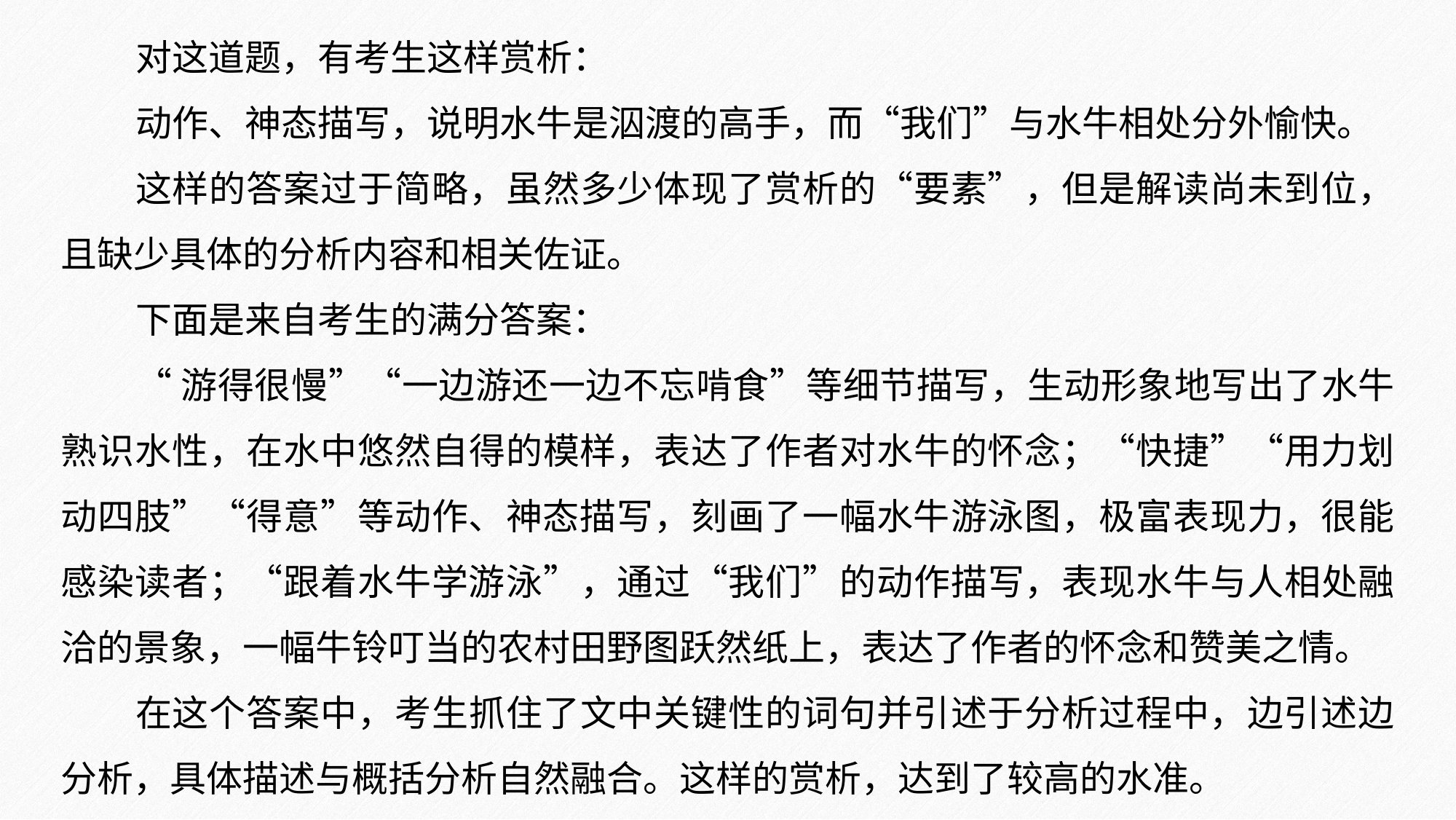

对这道题，有考生这样赏析：
动作、神态描写，说明水牛是泅渡的高手，而“我们”与水牛相处分外愉快。
这样的答案过于简略，虽然多少体现了赏析的“要素”，但是解读尚未到位，且缺少具体的分析内容和相关佐证。
下面是来自考生的满分答案：
“游得很慢”“一边游还一边不忘啃食”等细节描写，生动形象地写出了水牛熟识水性，在水中悠然自得的模样，表达了作者对水牛的怀念；“快捷”“用力划动四肢”“得意”等动作、神态描写，刻画了一幅水牛游泳图，极富表现力，很能感染读者；“跟着水牛学游泳”，通过“我们”的动作描写，表现水牛与人相处融洽的景象，一幅牛铃叮当的农村田野图跃然纸上，表达了作者的怀念和赞美之情。
在这个答案中，考生抓住了文中关键性的词句并引述于分析过程中，边引述边分析，具体描述与概括分析自然融合。这样的赏析，达到了较高的水准。